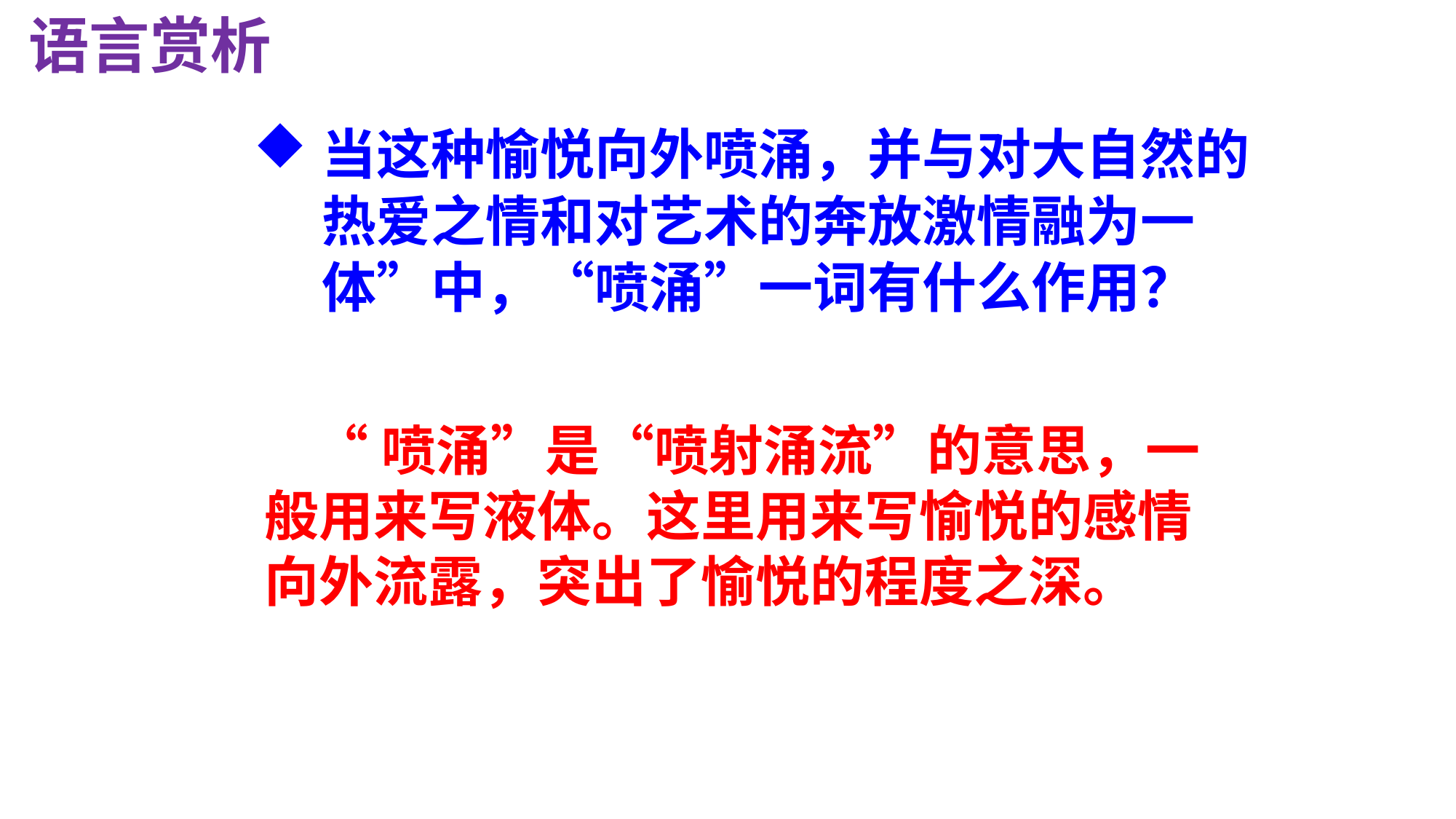

语言赏析
当这种愉悦向外喷涌，并与对大自然的热爱之情和对艺术的奔放激情融为一体”中，“喷涌”一词有什么作用？
    “喷涌”是“喷射涌流”的意思，一般用来写液体。这里用来写愉悦的感情向外流露，突出了愉悦的程度之深。